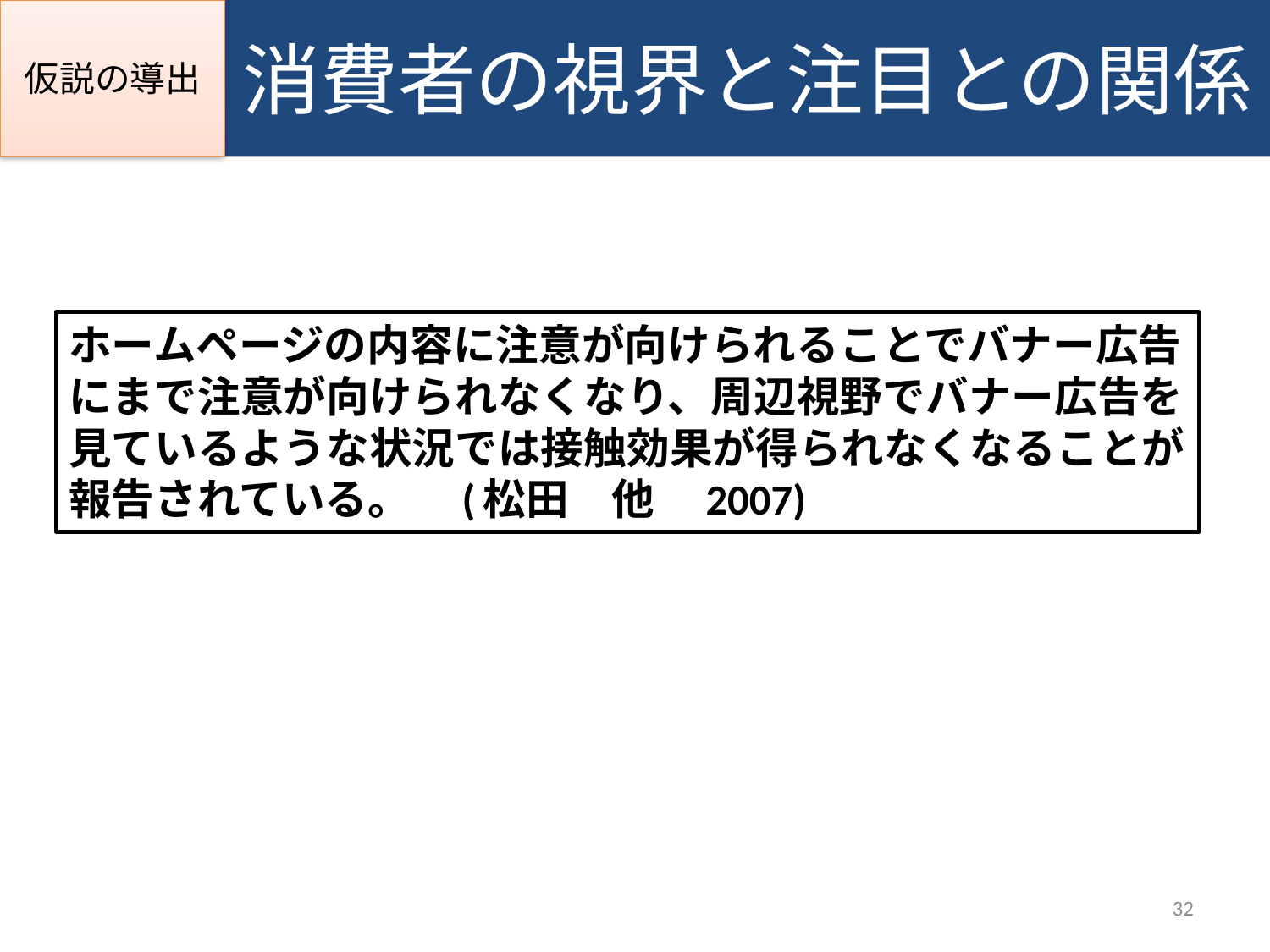

仮説の導出
# 消費者の視界と注目との関係
ホームページの内容に注意が向けられることでバナー広告にまで注意が向けられなくなり、周辺視野でバナー広告を見ているような状況では接触効果が得られなくなることが報告されている。　(松田　他　2007)
32